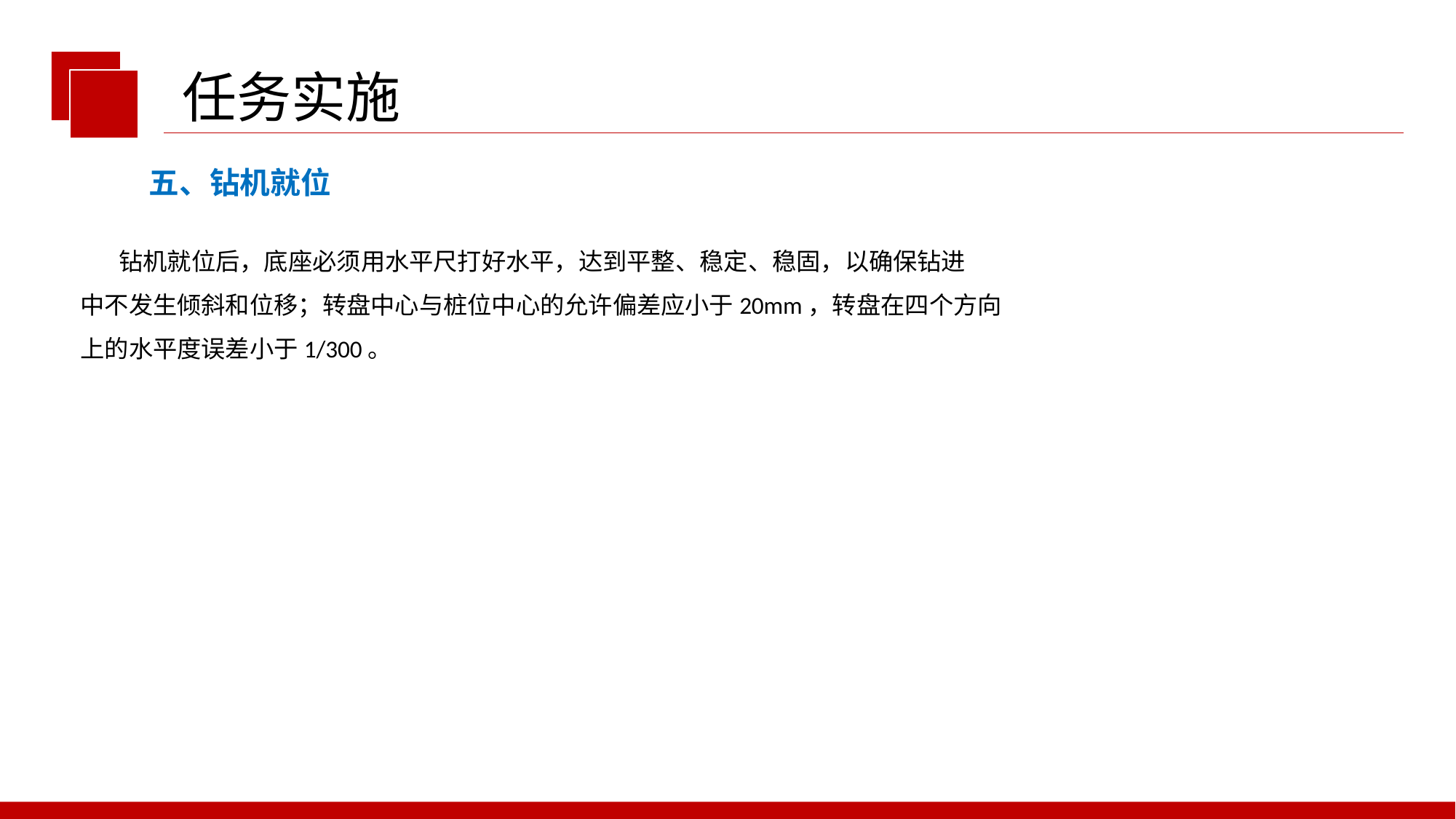

任务实施
五、钻机就位
      钻机就位后，底座必须用水平尺打好水平，达到平整、稳定、稳固，以确保钻进
中不发生倾斜和位移；转盘中心与桩位中心的允许偏差应小于20mm，转盘在四个方向
上的水平度误差小于1/300。